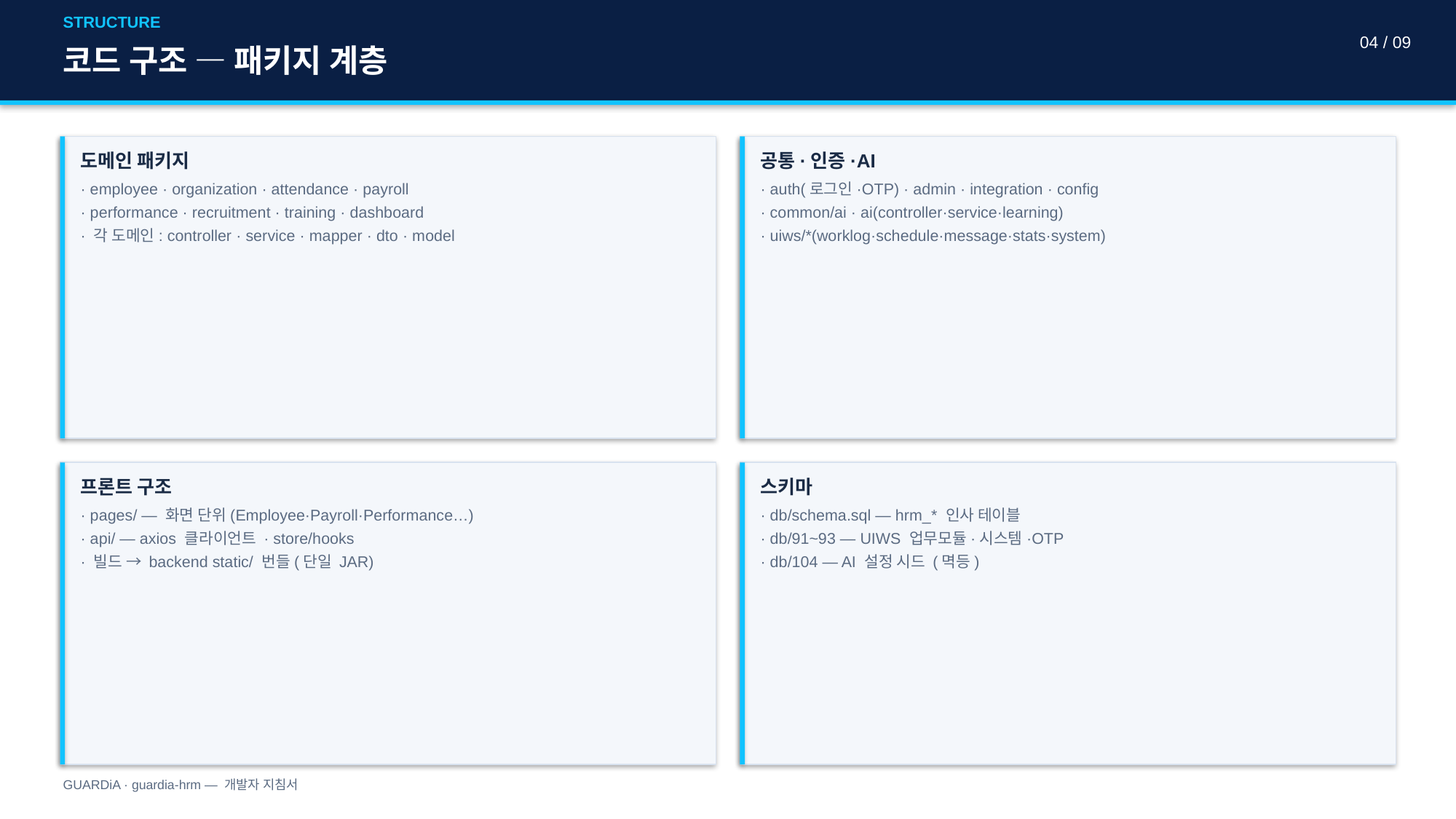

STRUCTURE
04 / 09
코드 구조 — 패키지 계층

도메인 패키지
· employee · organization · attendance · payroll
· performance · recruitment · training · dashboard
· 각 도메인: controller · service · mapper · dto · model
공통·인증·AI
· auth(로그인·OTP) · admin · integration · config
· common/ai · ai(controller·service·learning)
· uiws/*(worklog·schedule·message·stats·system)

프론트 구조
· pages/ — 화면 단위(Employee·Payroll·Performance…)
· api/ — axios 클라이언트 · store/hooks
· 빌드 → backend static/ 번들(단일 JAR)
스키마
· db/schema.sql — hrm_* 인사 테이블
· db/91~93 — UIWS 업무모듈·시스템·OTP
· db/104 — AI 설정 시드 (멱등)
GUARDiA · guardia-hrm — 개발자 지침서